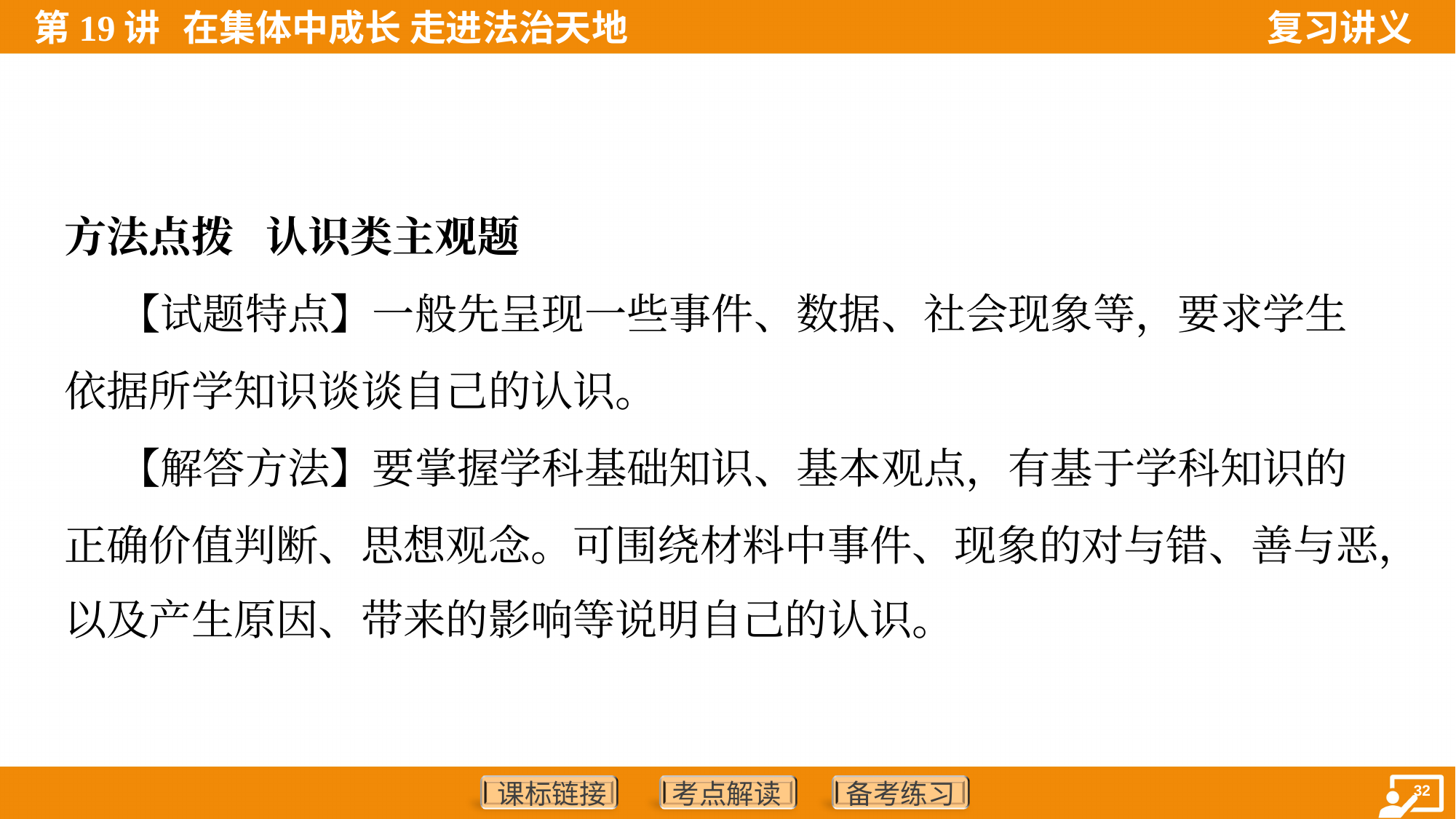

方法点拨   认识类主观题
    【试题特点】一般先呈现一些事件、数据、社会现象等，要求学生
依据所学知识谈谈自己的认识。
    【解答方法】要掌握学科基础知识、基本观点，有基于学科知识的
正确价值判断、思想观念。可围绕材料中事件、现象的对与错、善与恶，
以及产生原因、带来的影响等说明自己的认识。